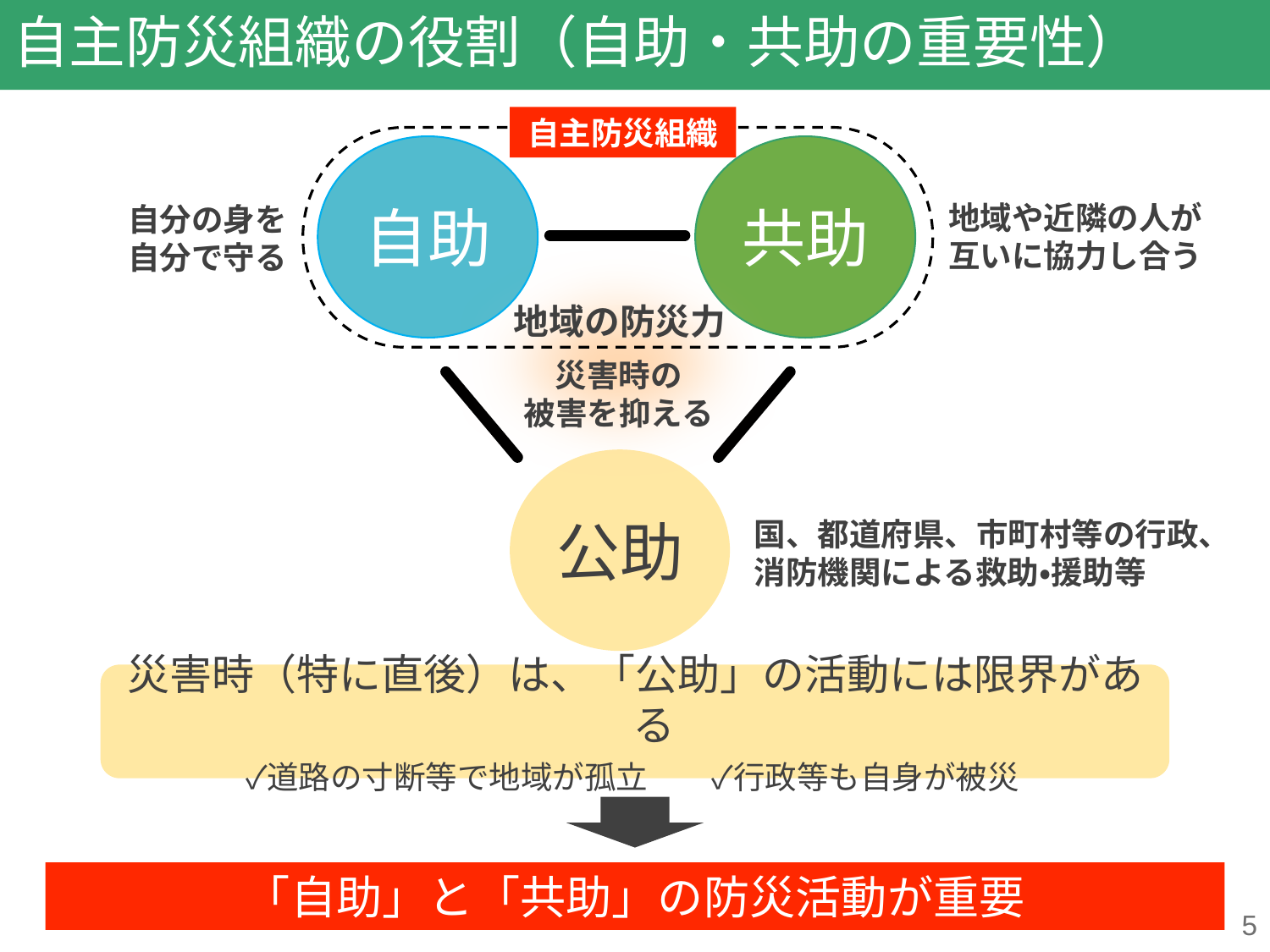

# 自主防災組織の役割（自助・共助の重要性）
自主防災組織

共助
自助
地域や近隣の人が
互いに協力し合う
自分の身を
自分で守る

地域の防災力
災害時の
被害を抑える
公助
国、都道府県、市町村等の行政、
消防機関による救助・援助等
災害時（特に直後）は、「公助」の活動には限界がある
　　　　✓道路の寸断等で地域が孤立　　✓行政等も自身が被災

「自助」と「共助」の防災活動が重要
5